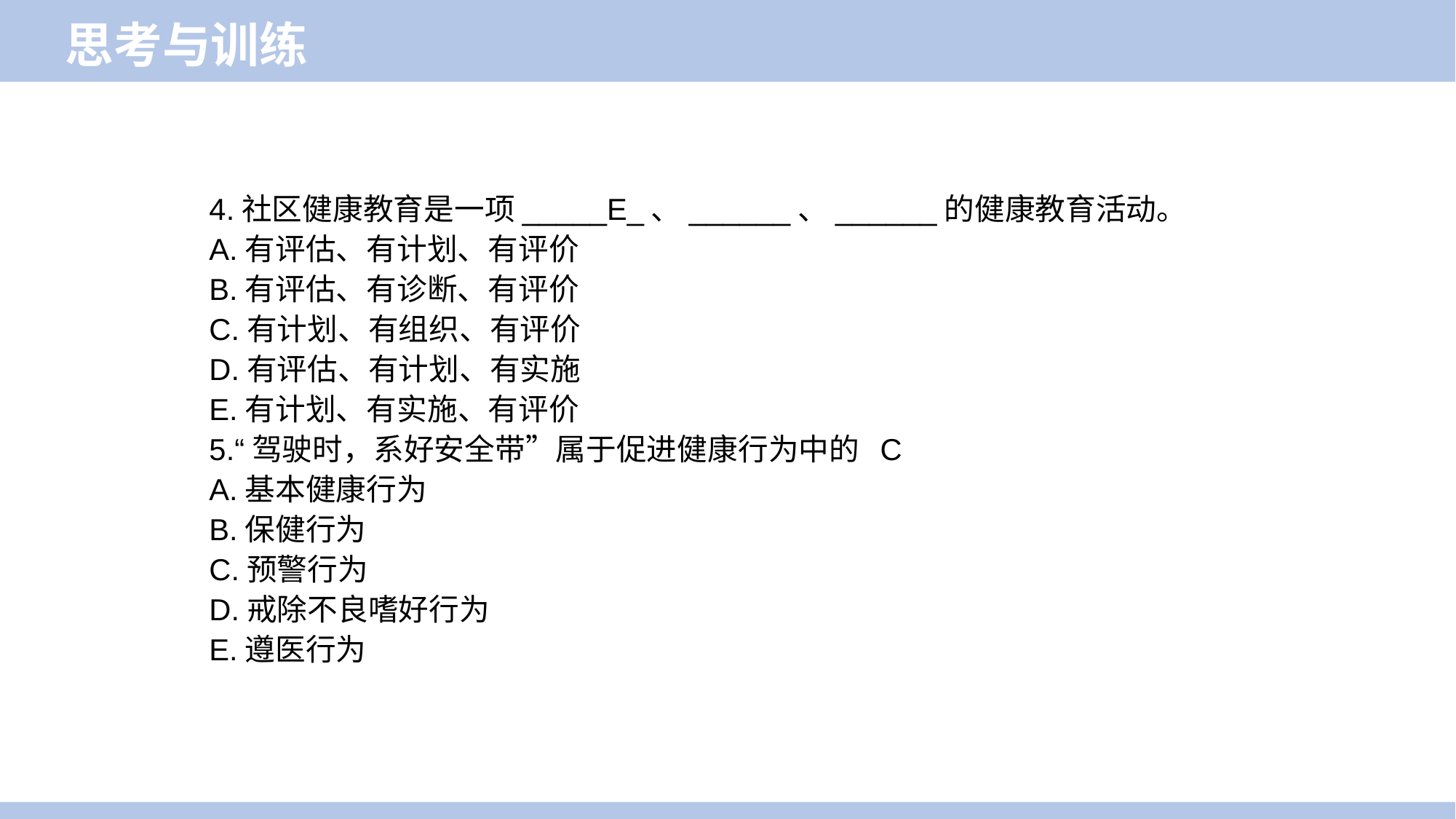

思考与训练
4.社区健康教育是一项_____E_、______、______的健康教育活动。
A.有评估、有计划、有评价
B.有评估、有诊断、有评价
C.有计划、有组织、有评价
D.有评估、有计划、有实施
E.有计划、有实施、有评价
5.“驾驶时，系好安全带”属于促进健康行为中的  C
A.基本健康行为
B.保健行为
C.预警行为
D.戒除不良嗜好行为
E.遵医行为